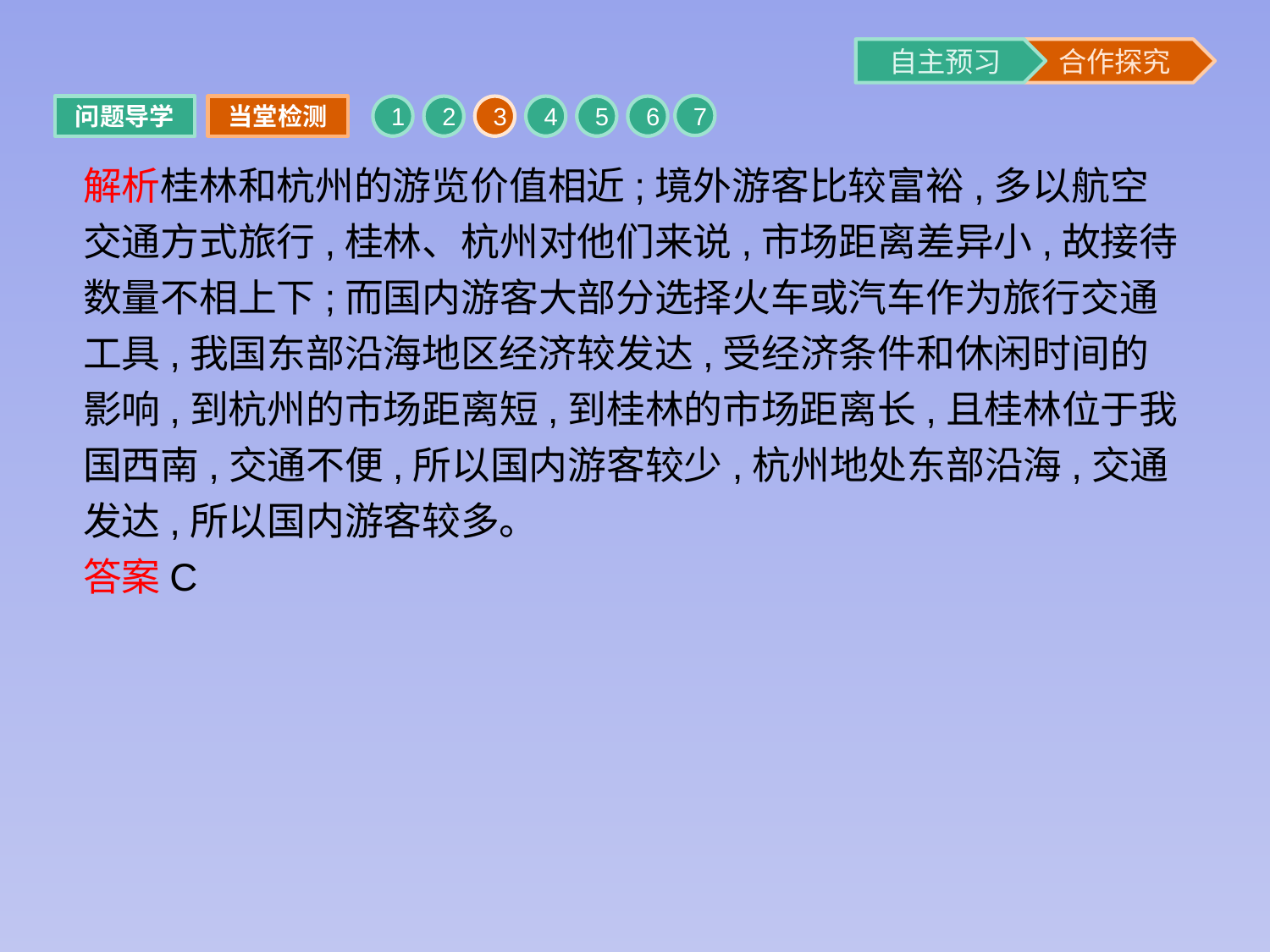

7
问题导学
当堂检测
1
2
3
4
5
6
解析桂林和杭州的游览价值相近;境外游客比较富裕,多以航空交通方式旅行,桂林、杭州对他们来说,市场距离差异小,故接待数量不相上下;而国内游客大部分选择火车或汽车作为旅行交通工具,我国东部沿海地区经济较发达,受经济条件和休闲时间的影响,到杭州的市场距离短,到桂林的市场距离长,且桂林位于我国西南,交通不便,所以国内游客较少,杭州地处东部沿海,交通发达,所以国内游客较多。
答案C